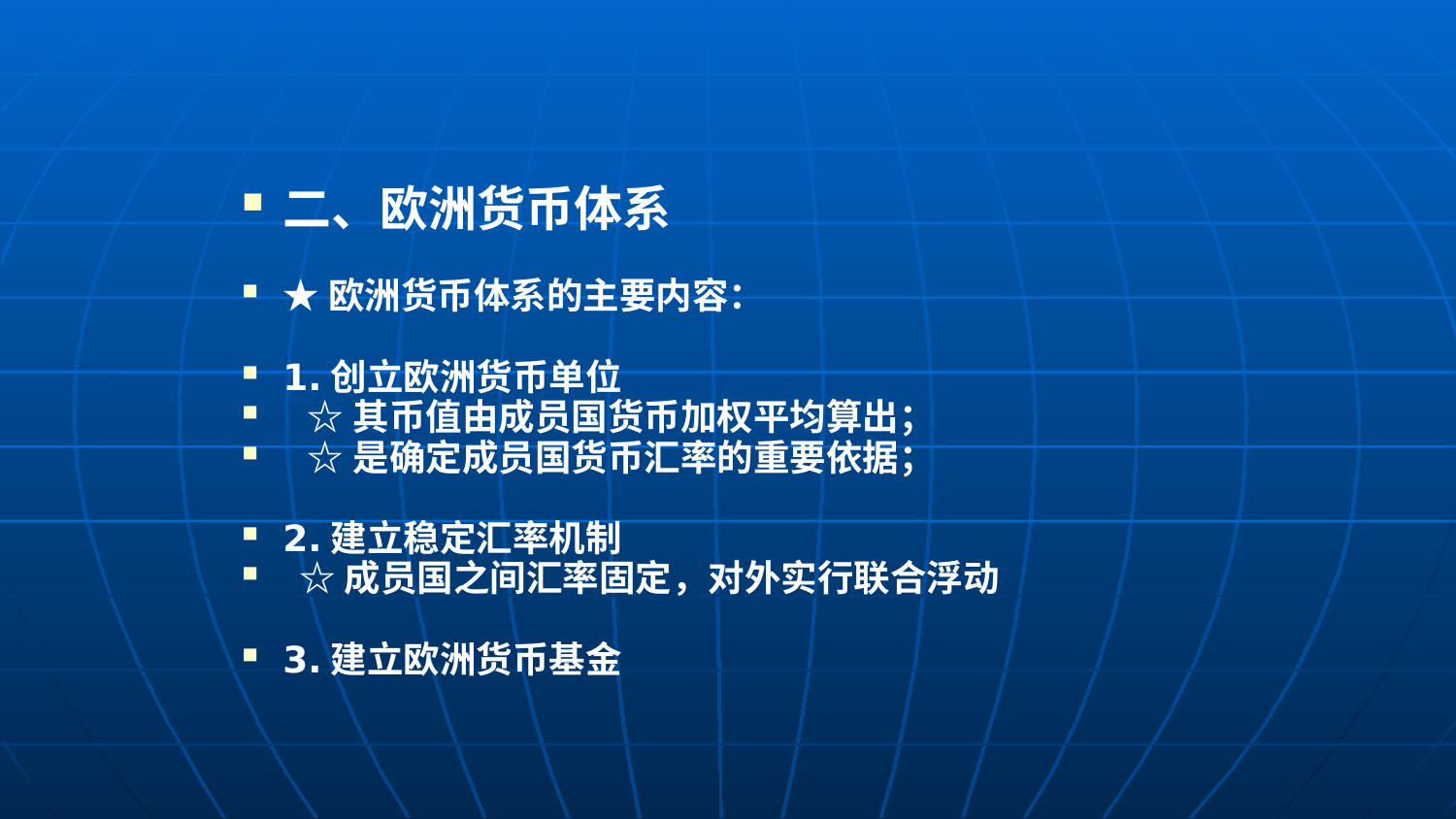

#
二、欧洲货币体系

★欧洲货币体系的主要内容：

1.创立欧洲货币单位
   ☆其币值由成员国货币加权平均算出；
   ☆是确定成员国货币汇率的重要依据；

2.建立稳定汇率机制
  ☆成员国之间汇率固定，对外实行联合浮动

3.建立欧洲货币基金